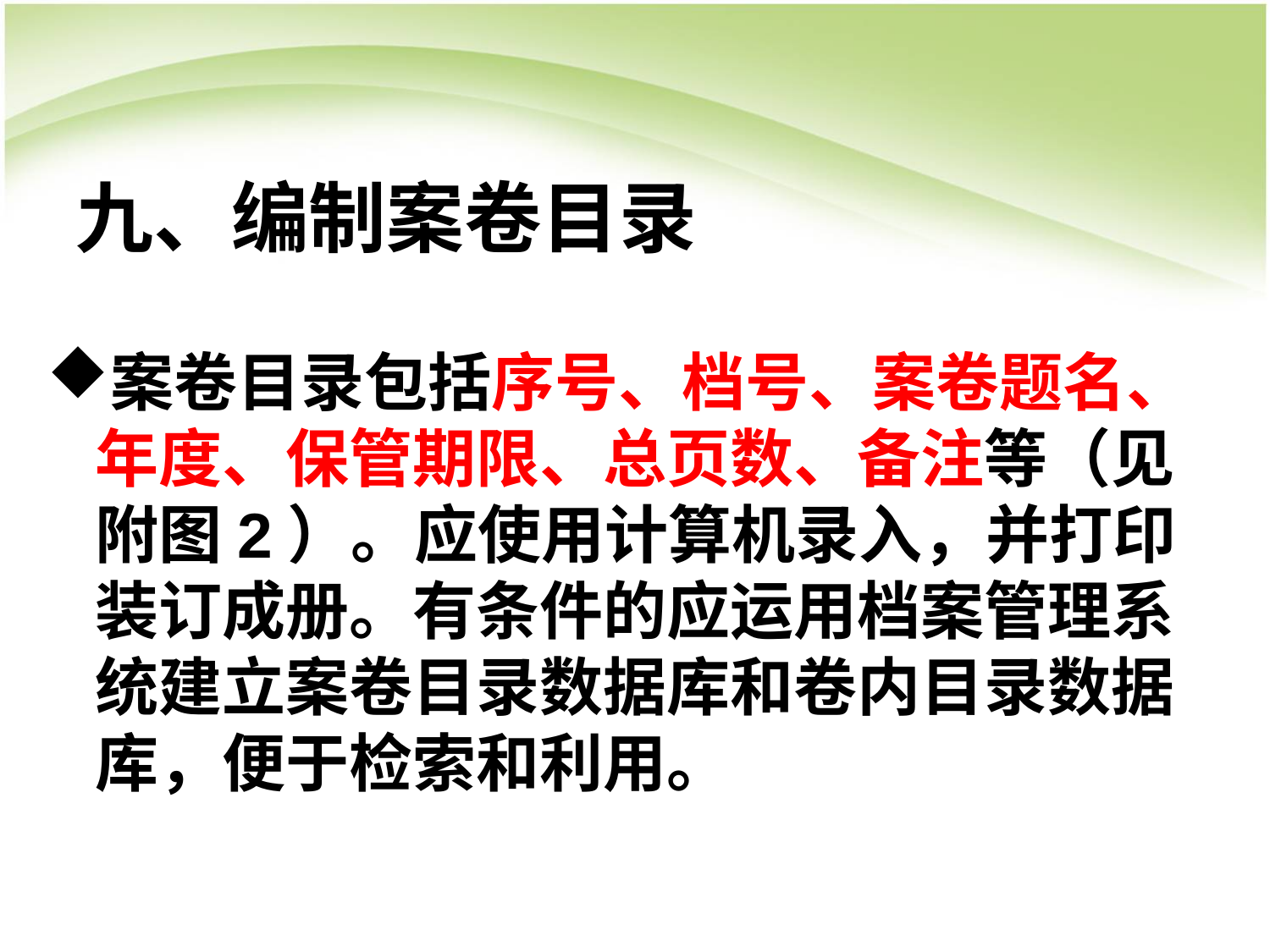

# 九、编制案卷目录
案卷目录包括序号、档号、案卷题名、年度、保管期限、总页数、备注等（见附图2）。应使用计算机录入，并打印装订成册。有条件的应运用档案管理系统建立案卷目录数据库和卷内目录数据库，便于检索和利用。